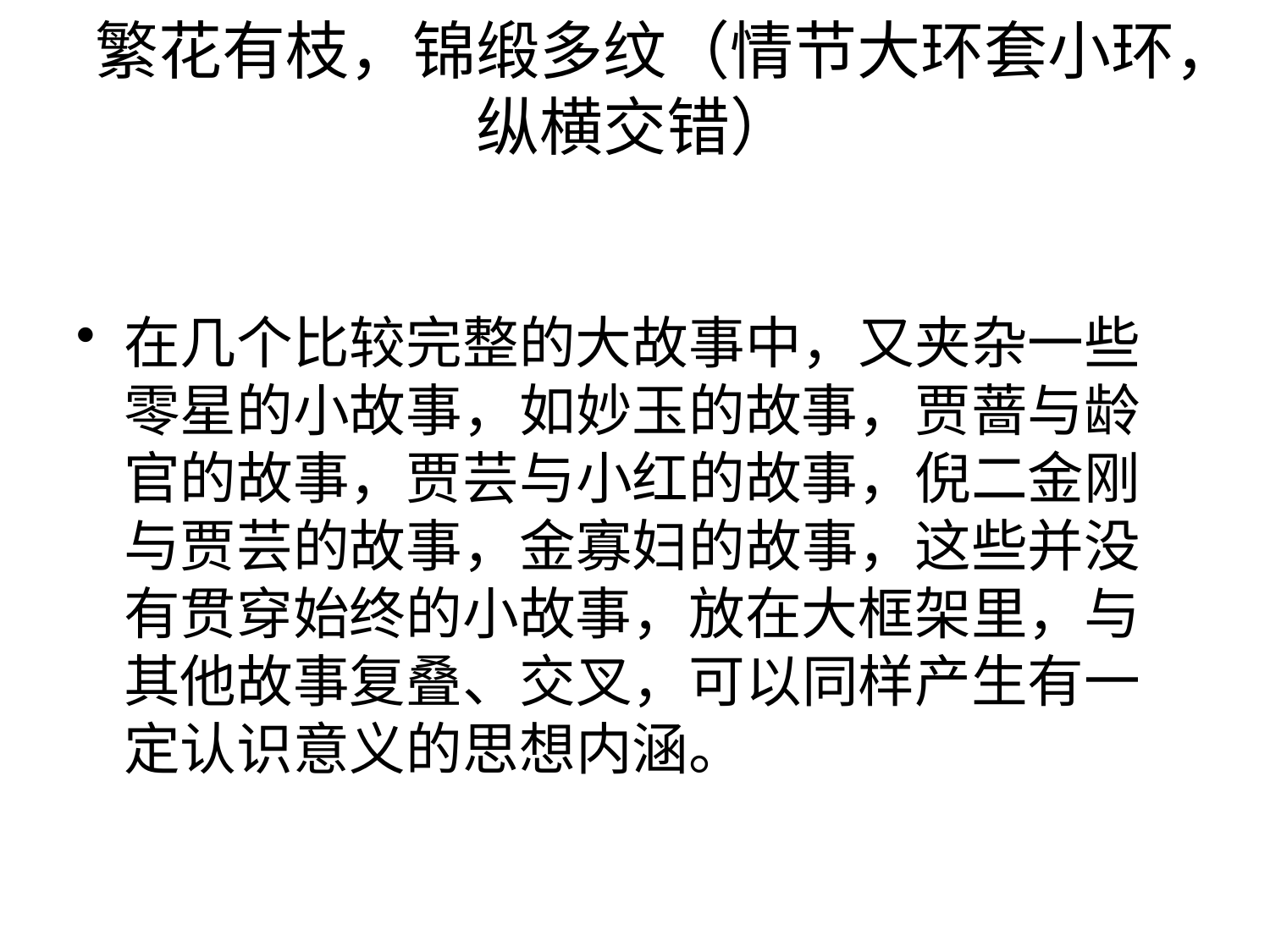

# 繁花有枝，锦缎多纹（情节大环套小环，纵横交错）

在几个比较完整的大故事中，又夹杂一些零星的小故事，如妙玉的故事，贾蔷与龄官的故事，贾芸与小红的故事，倪二金刚与贾芸的故事，金寡妇的故事，这些并没有贯穿始终的小故事，放在大框架里，与其他故事复叠、交叉，可以同样产生有一定认识意义的思想内涵。